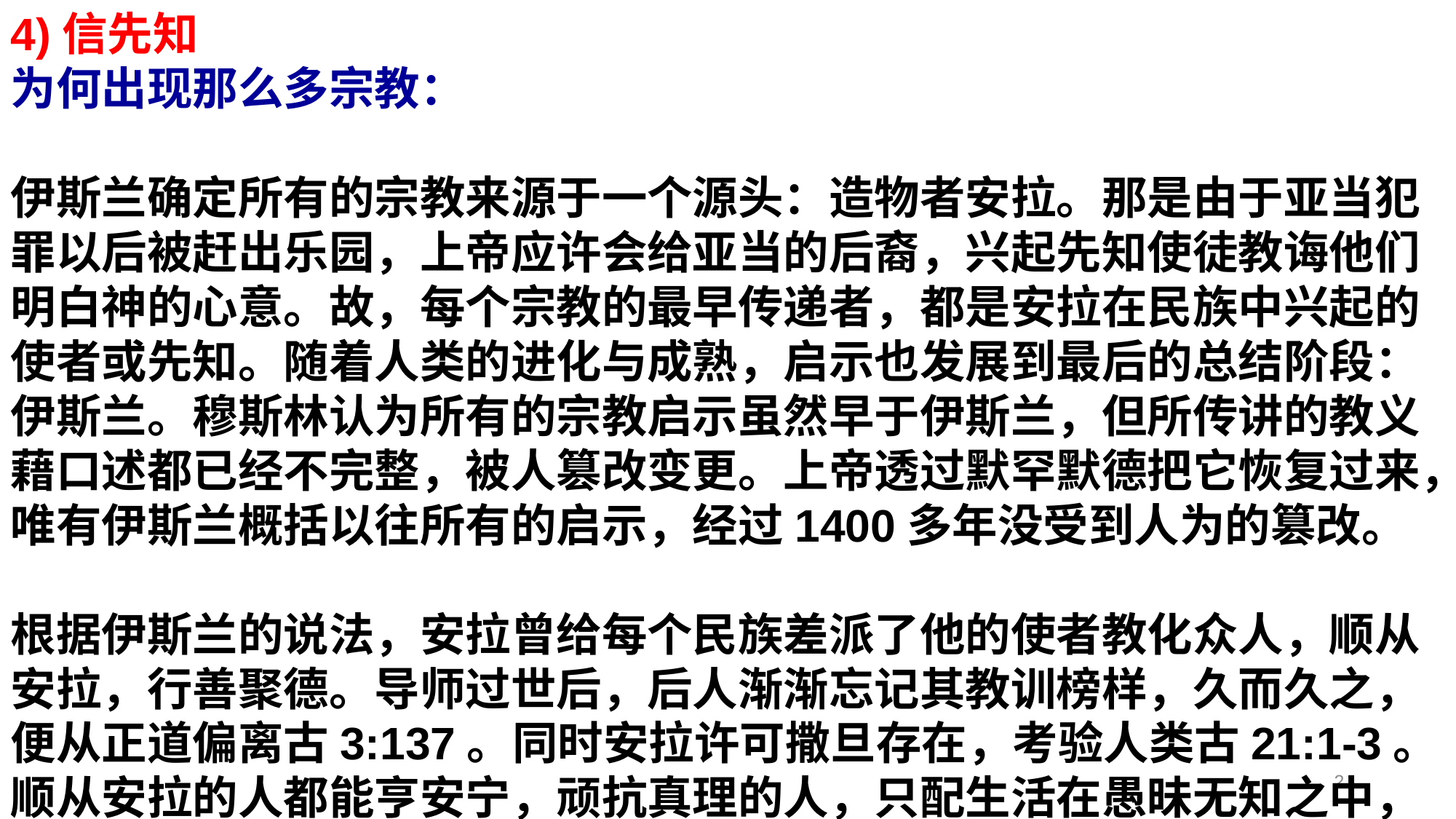

4)信先知
为何出现那么多宗教：
伊斯兰确定所有的宗教来源于一个源头：造物者安拉。那是由于亚当犯罪以后被赶出乐园，上帝应许会给亚当的后裔，兴起先知使徒教诲他们明白神的心意。故，每个宗教的最早传递者，都是安拉在民族中兴起的使者或先知。随着人类的进化与成熟，启示也发展到最后的总结阶段：伊斯兰。穆斯林认为所有的宗教启示虽然早于伊斯兰，但所传讲的教义藉口述都已经不完整，被人篡改变更。上帝透过默罕默德把它恢复过来，唯有伊斯兰概括以往所有的启示，经过1400多年没受到人为的篡改。

根据伊斯兰的说法，安拉曾给每个民族差派了他的使者教化众人，顺从安拉，行善聚德。导师过世后，后人渐渐忘记其教训榜样，久而久之，便从正道偏离古3:137。同时安拉许可撒旦存在，考验人类古21:1-3。顺从安拉的人都能亨安宁，顽抗真理的人，只配生活在愚昧无知之中，等候末日的清算6:42-45。
2